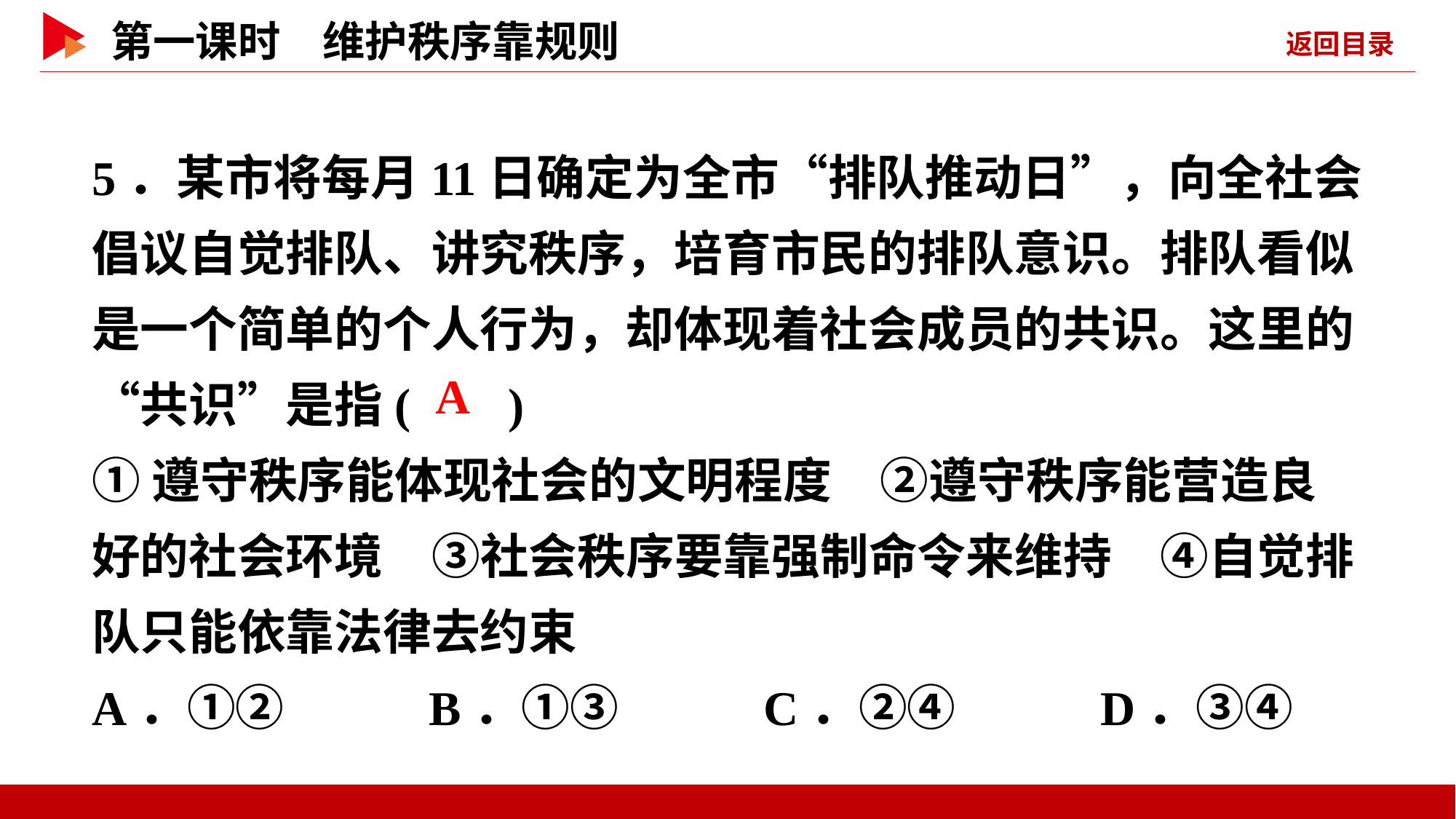

5．某市将每月11日确定为全市“排队推动日”，向全社会倡议自觉排队、讲究秩序，培育市民的排队意识。排队看似是一个简单的个人行为，却体现着社会成员的共识。这里的“共识”是指(        )
①遵守秩序能体现社会的文明程度　②遵守秩序能营造良好的社会环境　③社会秩序要靠强制命令来维持　④自觉排队只能依靠法律去约束
A．①②            B．①③            C．②④            D．③④
   A